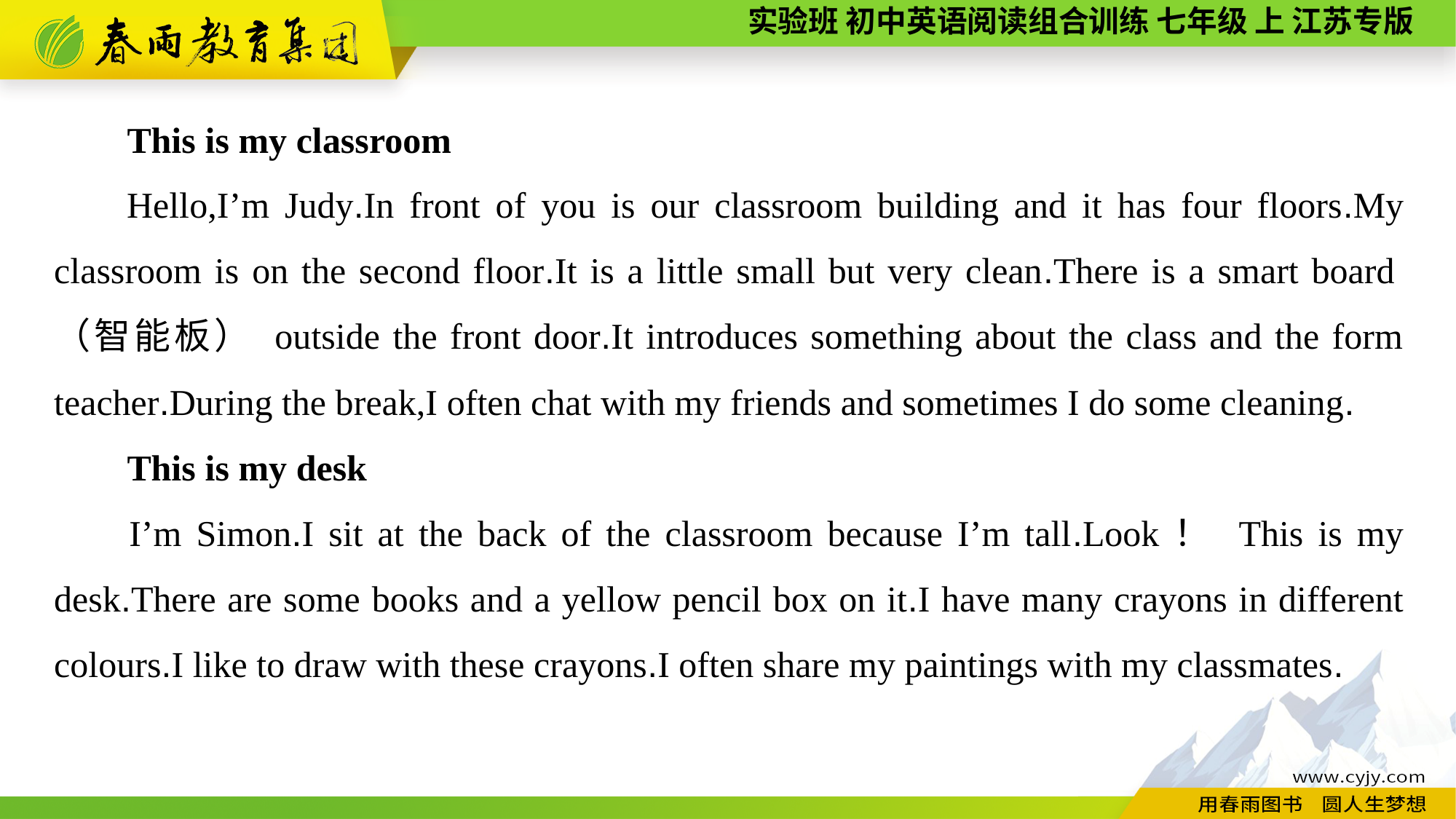

This is my classroom
Hello,I’m Judy.In front of you is our classroom building and it has four floors.My classroom is on the second floor.It is a little small but very clean.There is a smart board（智能板） outside the front door.It introduces something about the class and the form teacher.During the break,I often chat with my friends and sometimes I do some cleaning.
This is my desk
I’m Simon.I sit at the back of the classroom because I’m tall.Look！ This is my desk.There are some books and a yellow pencil box on it.I have many crayons in different colours.I like to draw with these crayons.I often share my paintings with my classmates.